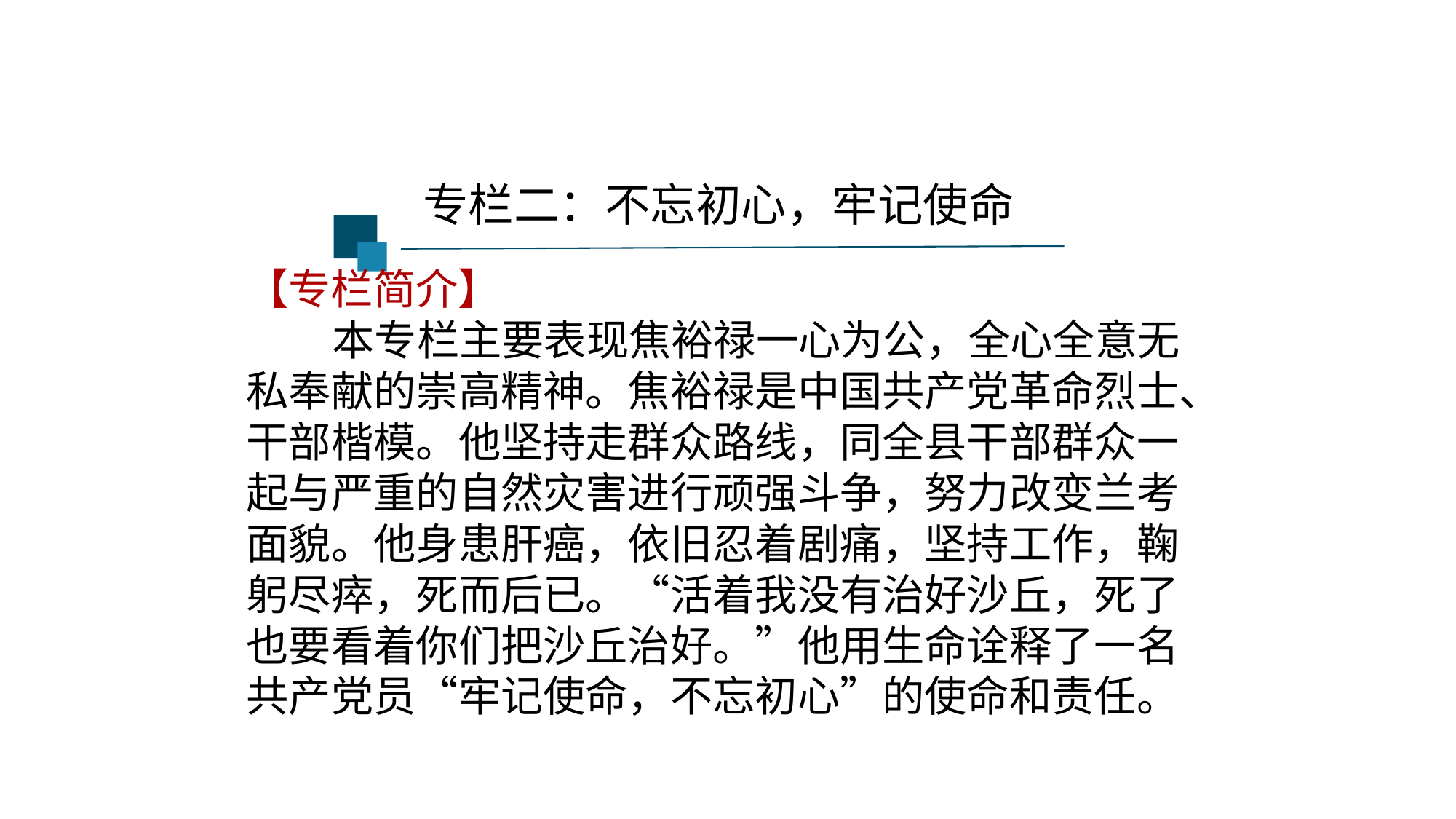

专栏二：不忘初心，牢记使命

【专栏简介】
        本专栏主要表现焦裕禄一心为公，全心全意无私奉献的崇高精神。焦裕禄是中国共产党革命烈士、干部楷模。他坚持走群众路线，同全县干部群众一起与严重的自然灾害进行顽强斗争，努力改变兰考面貌。他身患肝癌，依旧忍着剧痛，坚持工作，鞠躬尽瘁，死而后已。“活着我没有治好沙丘，死了也要看着你们把沙丘治好。”他用生命诠释了一名共产党员“牢记使命，不忘初心”的使命和责任。